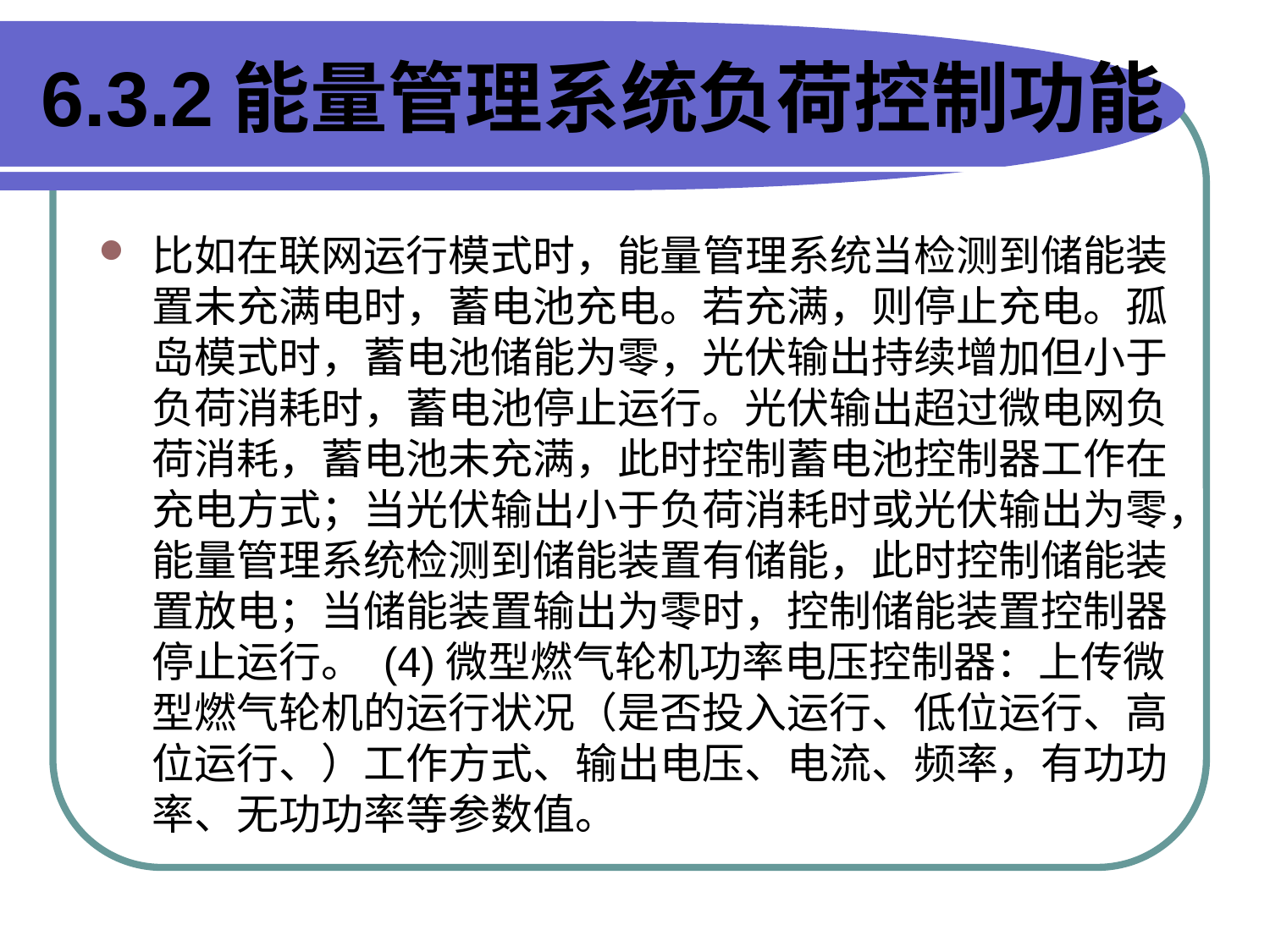

# 6.3.2能量管理系统负荷控制功能
比如在联网运行模式时，能量管理系统当检测到储能装置未充满电时，蓄电池充电。若充满，则停止充电。孤岛模式时，蓄电池储能为零，光伏输出持续增加但小于负荷消耗时，蓄电池停止运行。光伏输出超过微电网负荷消耗，蓄电池未充满，此时控制蓄电池控制器工作在充电方式；当光伏输出小于负荷消耗时或光伏输出为零，能量管理系统检测到储能装置有储能，此时控制储能装置放电；当储能装置输出为零时，控制储能装置控制器停止运行。 (4)微型燃气轮机功率电压控制器：上传微型燃气轮机的运行状况（是否投入运行、低位运行、高位运行、）工作方式、输出电压、电流、频率，有功功率、无功功率等参数值。

119